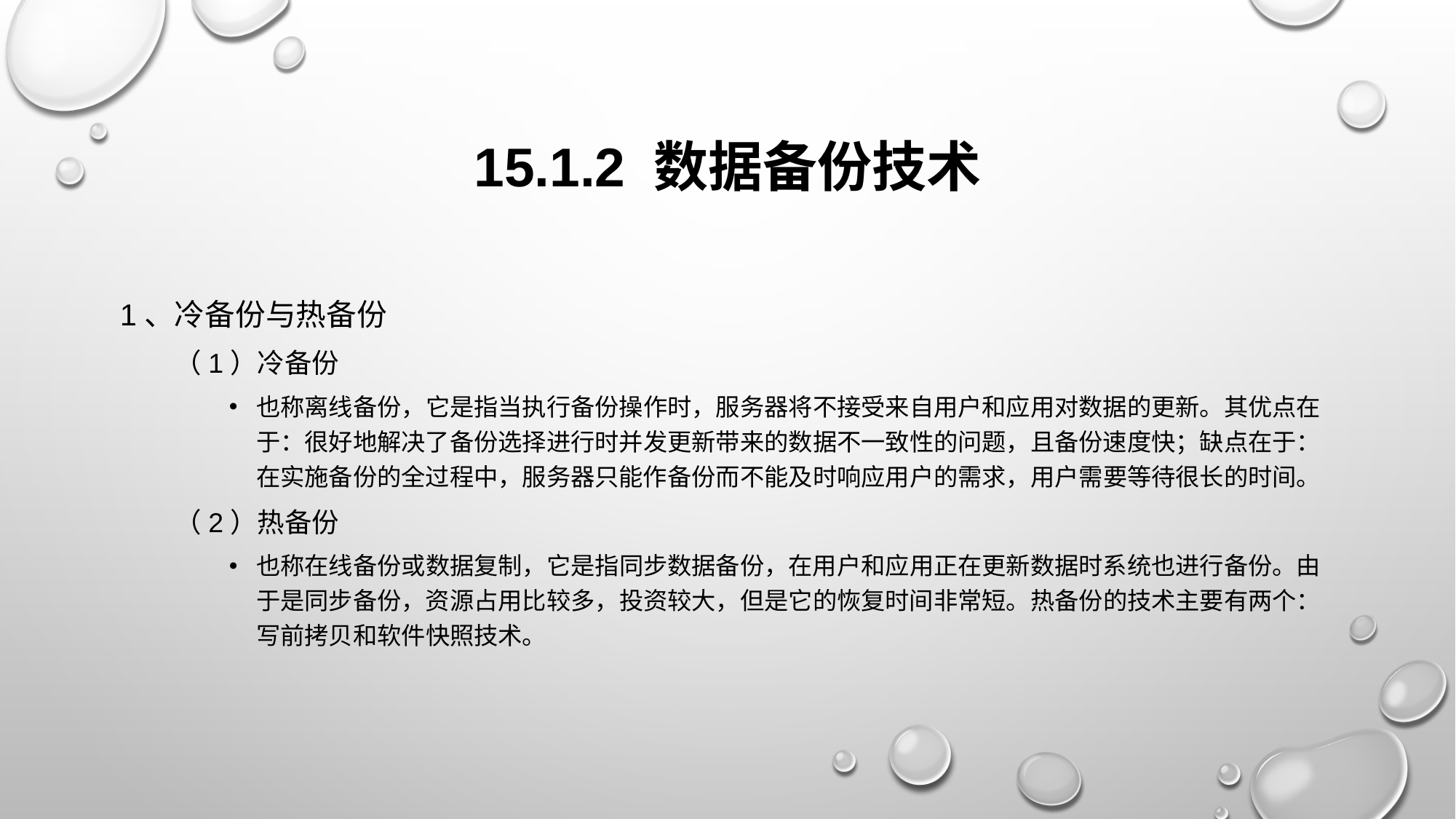

# 15.1.2 数据备份技术
1、冷备份与热备份
（1）冷备份
也称离线备份，它是指当执行备份操作时，服务器将不接受来自用户和应用对数据的更新。其优点在于：很好地解决了备份选择进行时并发更新带来的数据不一致性的问题，且备份速度快；缺点在于：在实施备份的全过程中，服务器只能作备份而不能及时响应用户的需求，用户需要等待很长的时间。
（2）热备份
也称在线备份或数据复制，它是指同步数据备份，在用户和应用正在更新数据时系统也进行备份。由于是同步备份，资源占用比较多，投资较大，但是它的恢复时间非常短。热备份的技术主要有两个：写前拷贝和软件快照技术。